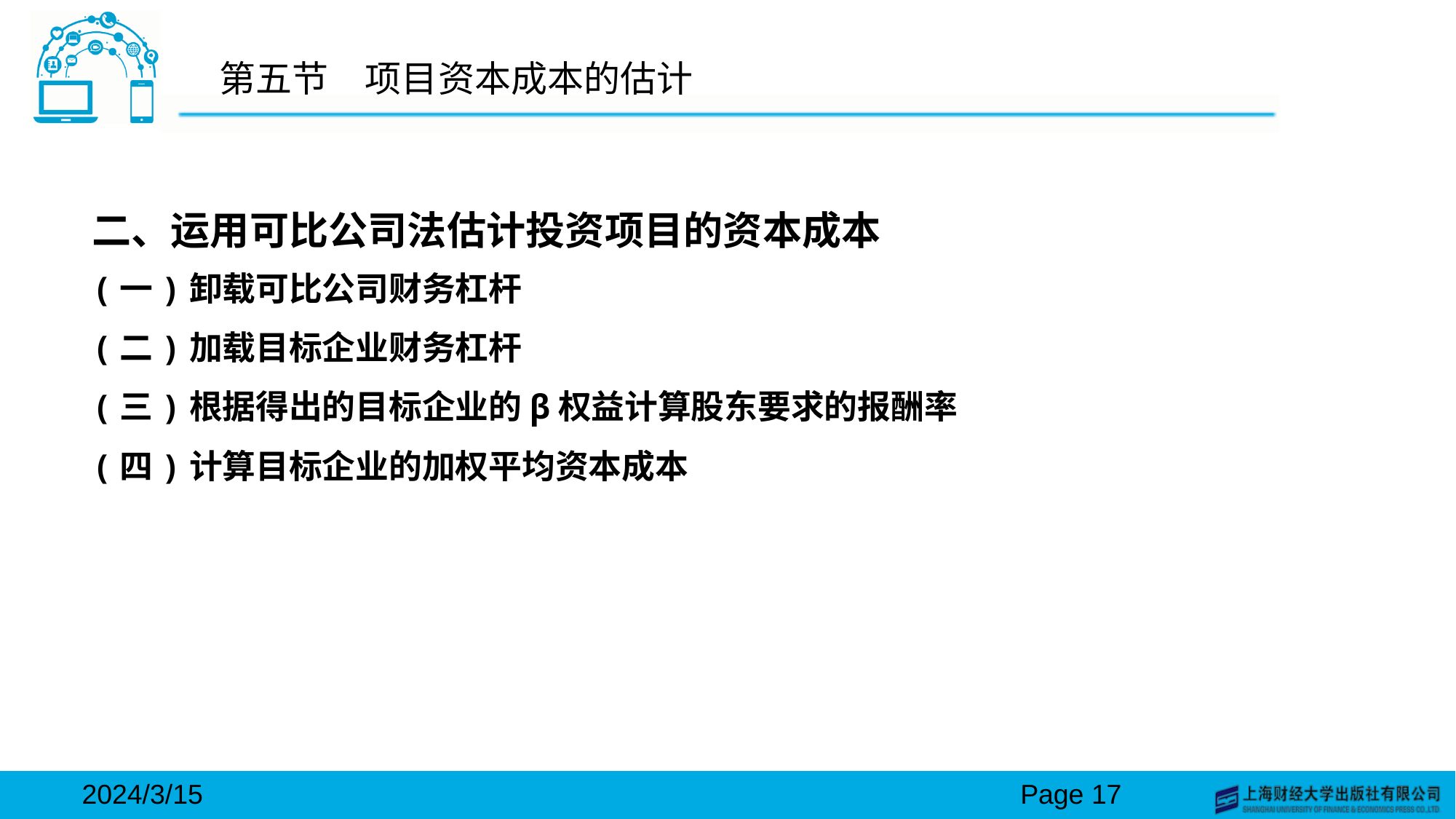

# 第五节　项目资本成本的估计
二、运用可比公司法估计投资项目的资本成本
(一)卸载可比公司财务杠杆
(二)加载目标企业财务杠杆
(三)根据得出的目标企业的β权益计算股东要求的报酬率
(四)计算目标企业的加权平均资本成本

2024/3/15
Page 17